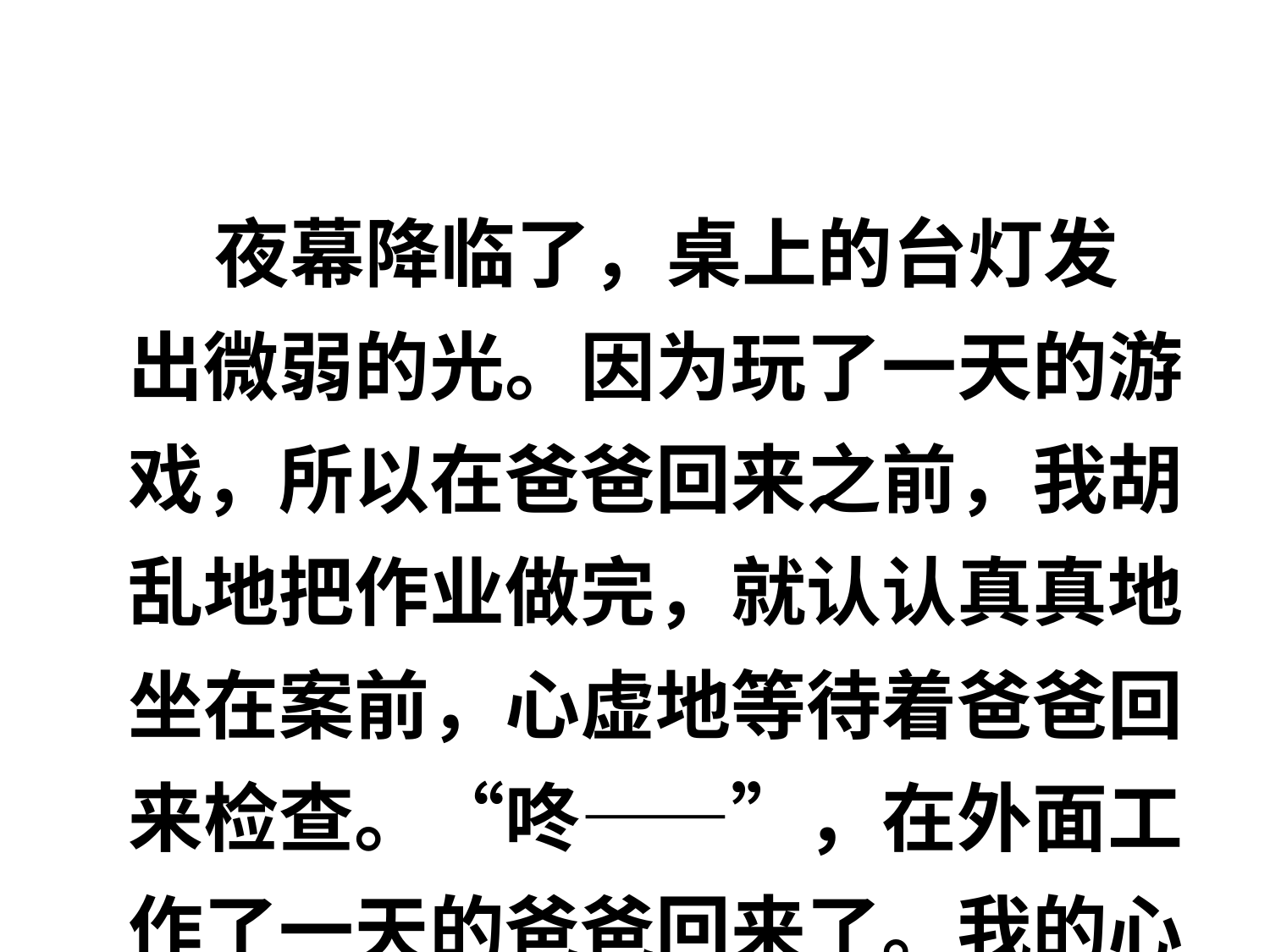

夜幕降临了，桌上的台灯发出微弱的光。因为玩了一天的游戏，所以在爸爸回来之前，我胡乱地把作业做完，就认认真真地坐在案前，心虚地等待着爸爸回来检查。“咚——”，在外面工作了一天的爸爸回来了。我的心怦怦直跳，在被检查之